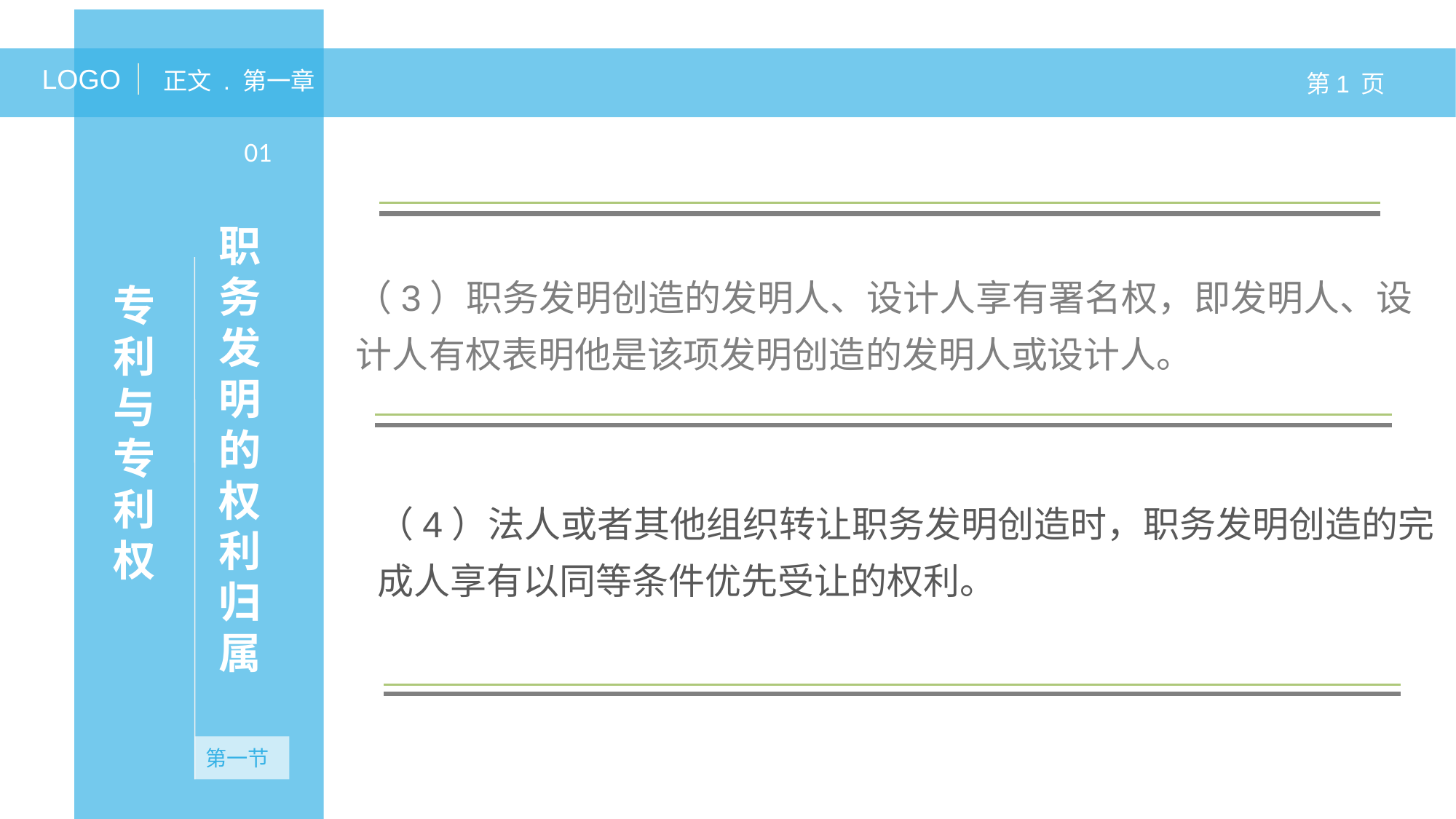

LOGO
正文 . 第一章

第1 页
职务发明的权利归属
01
（3）职务发明创造的发明人、设计人享有署名权，即发明人、设计人有权表明他是该项发明创造的发明人或设计人。

专利与专利权
无资产
（4）法人或者其他组织转让职务发明创造时，职务发明创造的完成人享有以同等条件优先受让的权利。
第一节